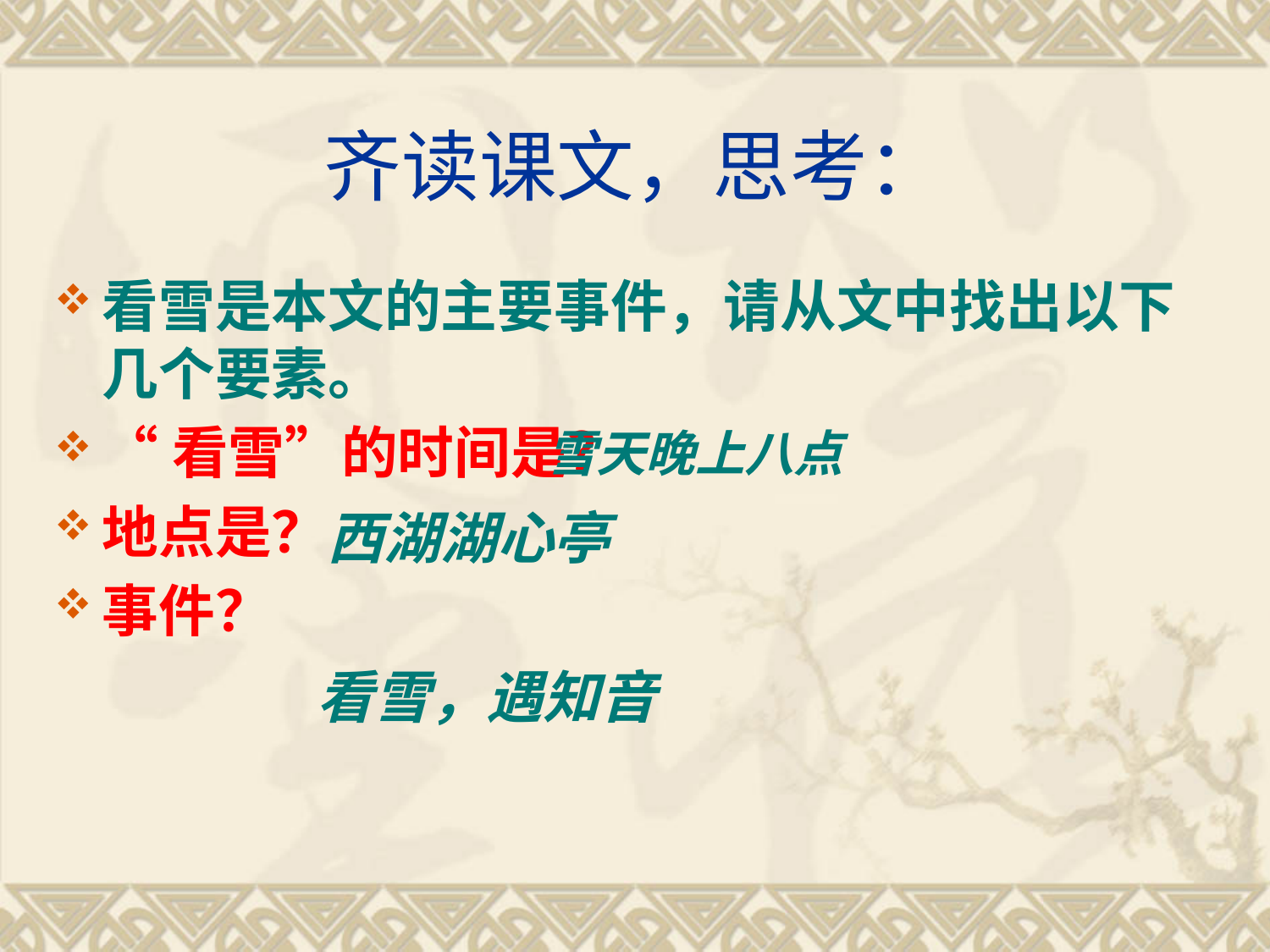

# 齐读课文，思考：
看雪是本文的主要事件，请从文中找出以下几个要素。
“看雪”的时间是？
地点是？
事件？
雪天晚上八点
西湖湖心亭
看雪，遇知音